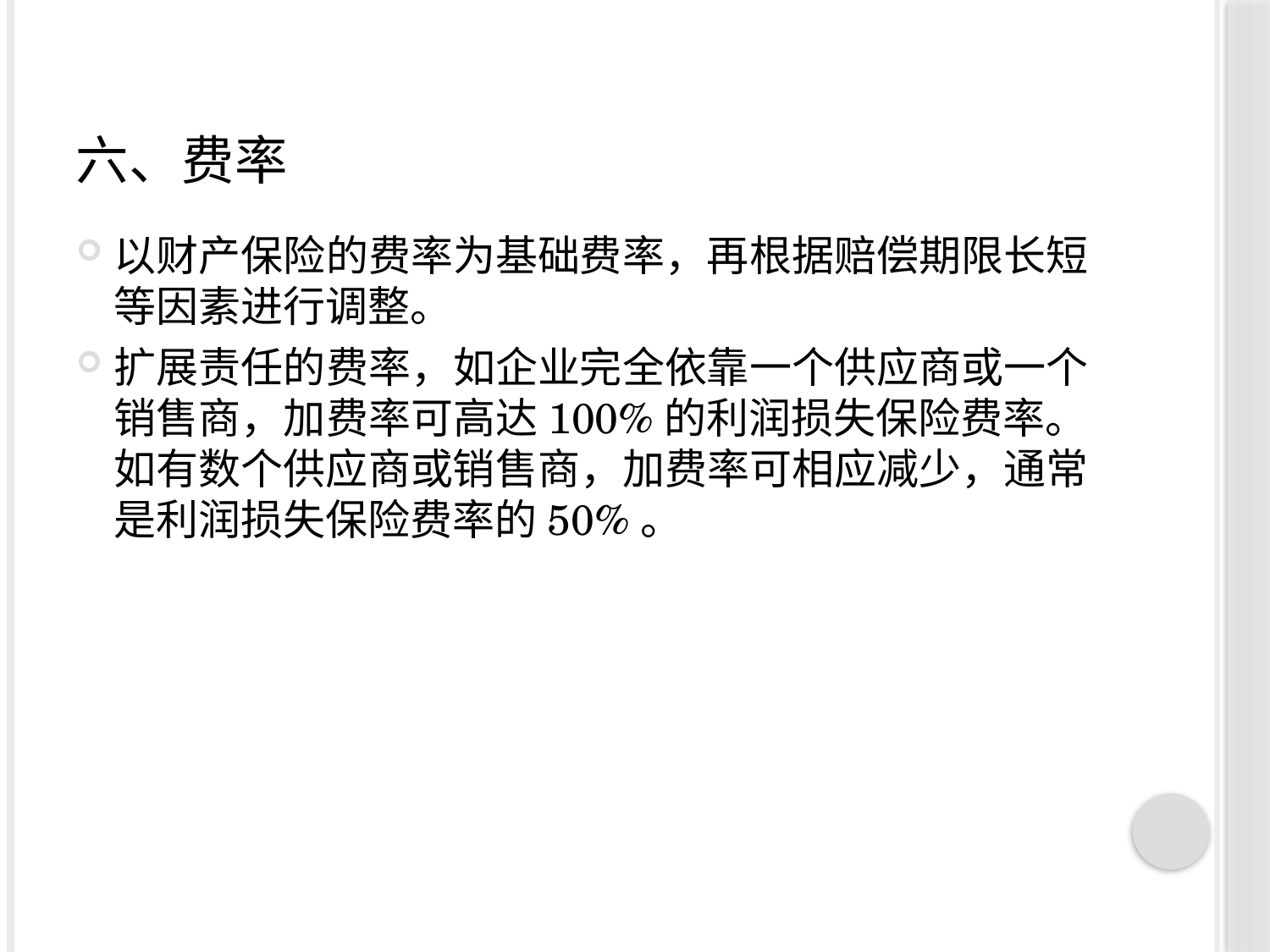

# 六、费率
以财产保险的费率为基础费率，再根据赔偿期限长短等因素进行调整。
扩展责任的费率，如企业完全依靠一个供应商或一个销售商，加费率可高达100%的利润损失保险费率。如有数个供应商或销售商，加费率可相应减少，通常是利润损失保险费率的50%。